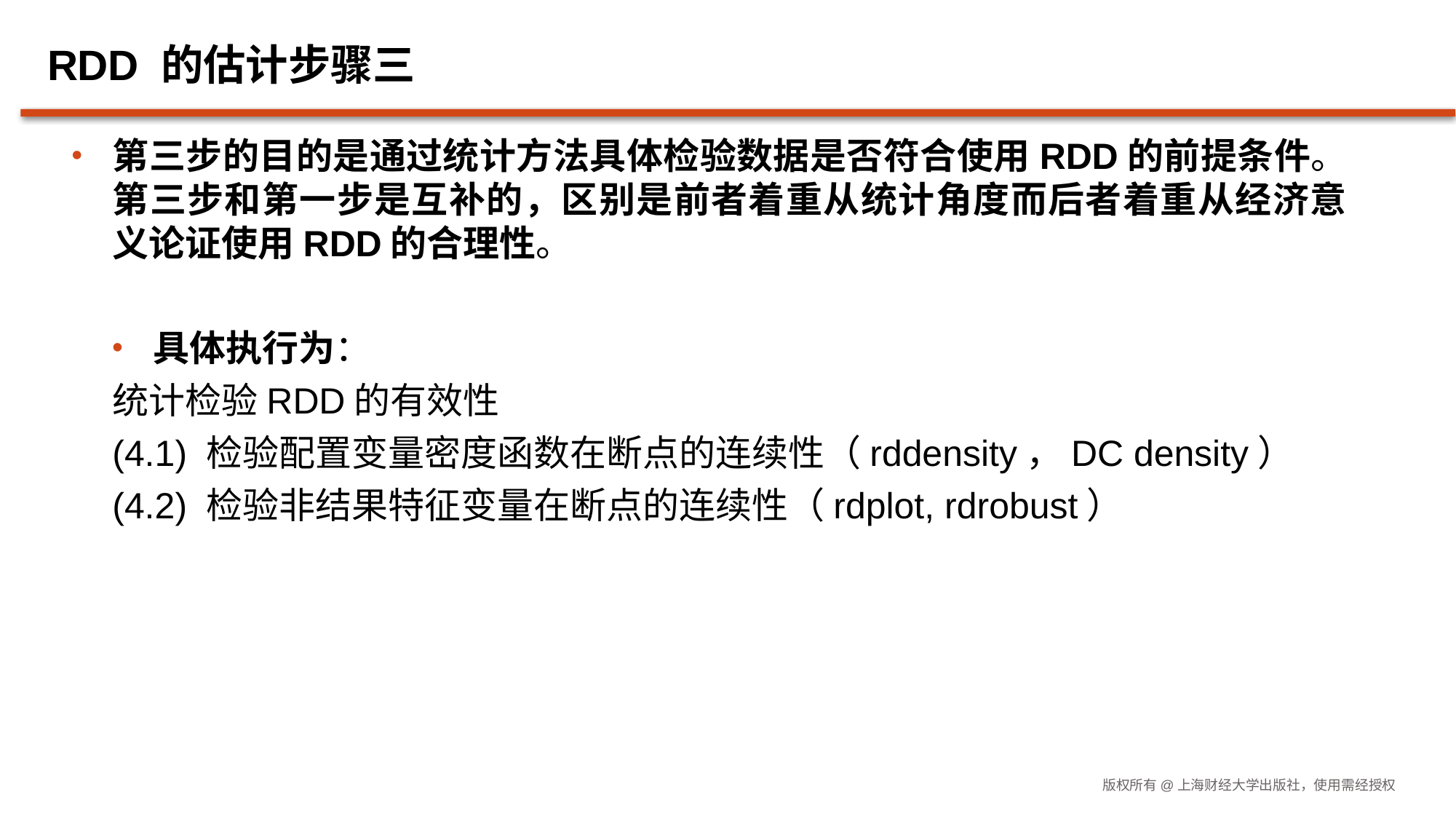

# RDD 的估计步骤三
第三步的目的是通过统计方法具体检验数据是否符合使用RDD的前提条件。第三步和第一步是互补的，区别是前者着重从统计角度而后者着重从经济意义论证使用RDD的合理性。

具体执行为：
统计检验RDD的有效性
(4.1) 检验配置变量密度函数在断点的连续性（rddensity，DC density）
(4.2) 检验非结果特征变量在断点的连续性（rdplot, rdrobust）

版权所有@上海财经大学出版社，使用需经授权